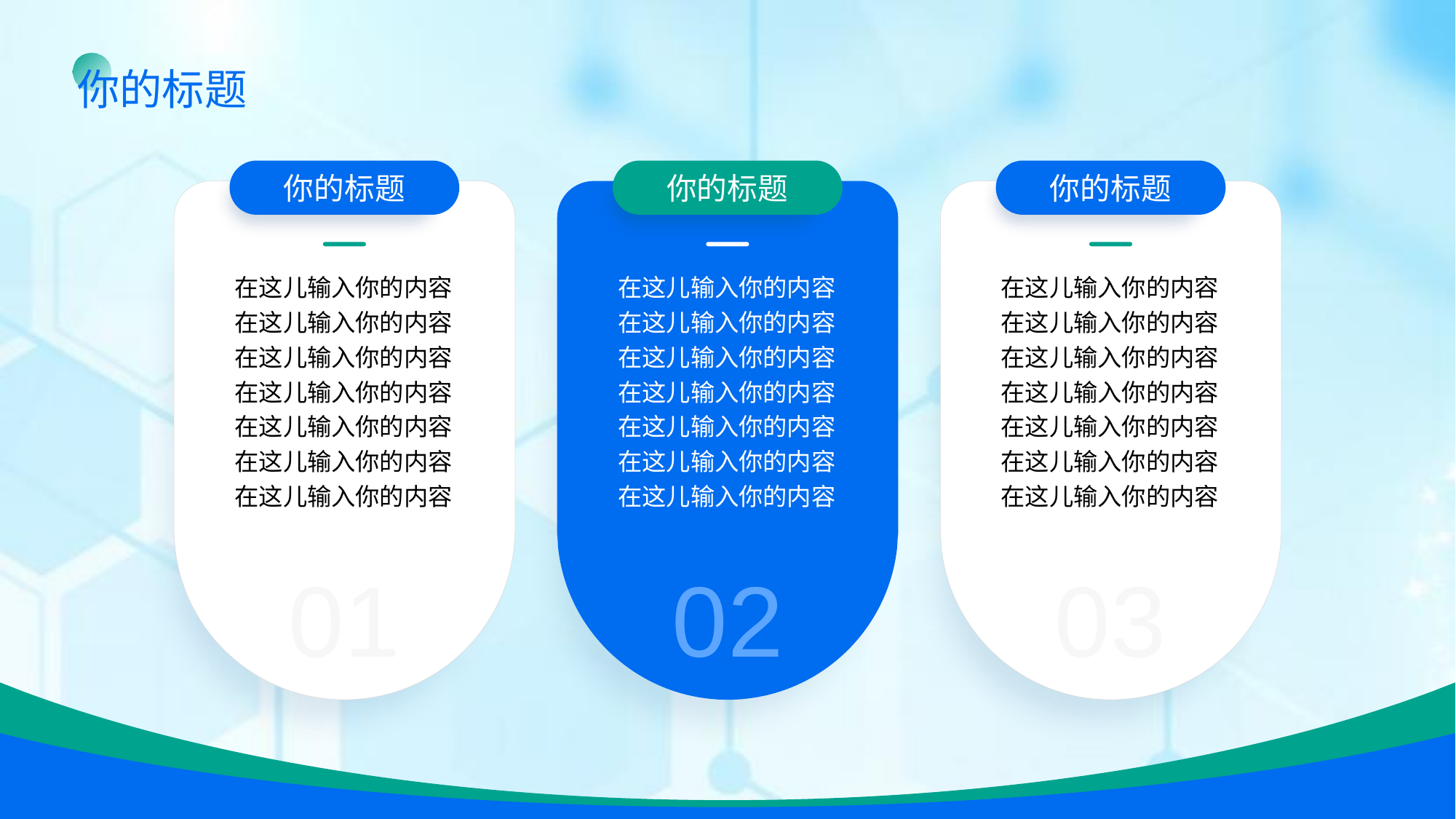

你的标题

你的标题

你的标题

你的标题

在这儿输入你的内容在这儿输入你的内容
在这儿输入你的内容在这儿输入你的内容
在这儿输入你的内容在这儿输入你的内容
在这儿输入你的内容
在这儿输入你的内容在这儿输入你的内容
在这儿输入你的内容在这儿输入你的内容
在这儿输入你的内容在这儿输入你的内容
在这儿输入你的内容
在这儿输入你的内容在这儿输入你的内容
在这儿输入你的内容在这儿输入你的内容
在这儿输入你的内容在这儿输入你的内容
在这儿输入你的内容
01
02
03